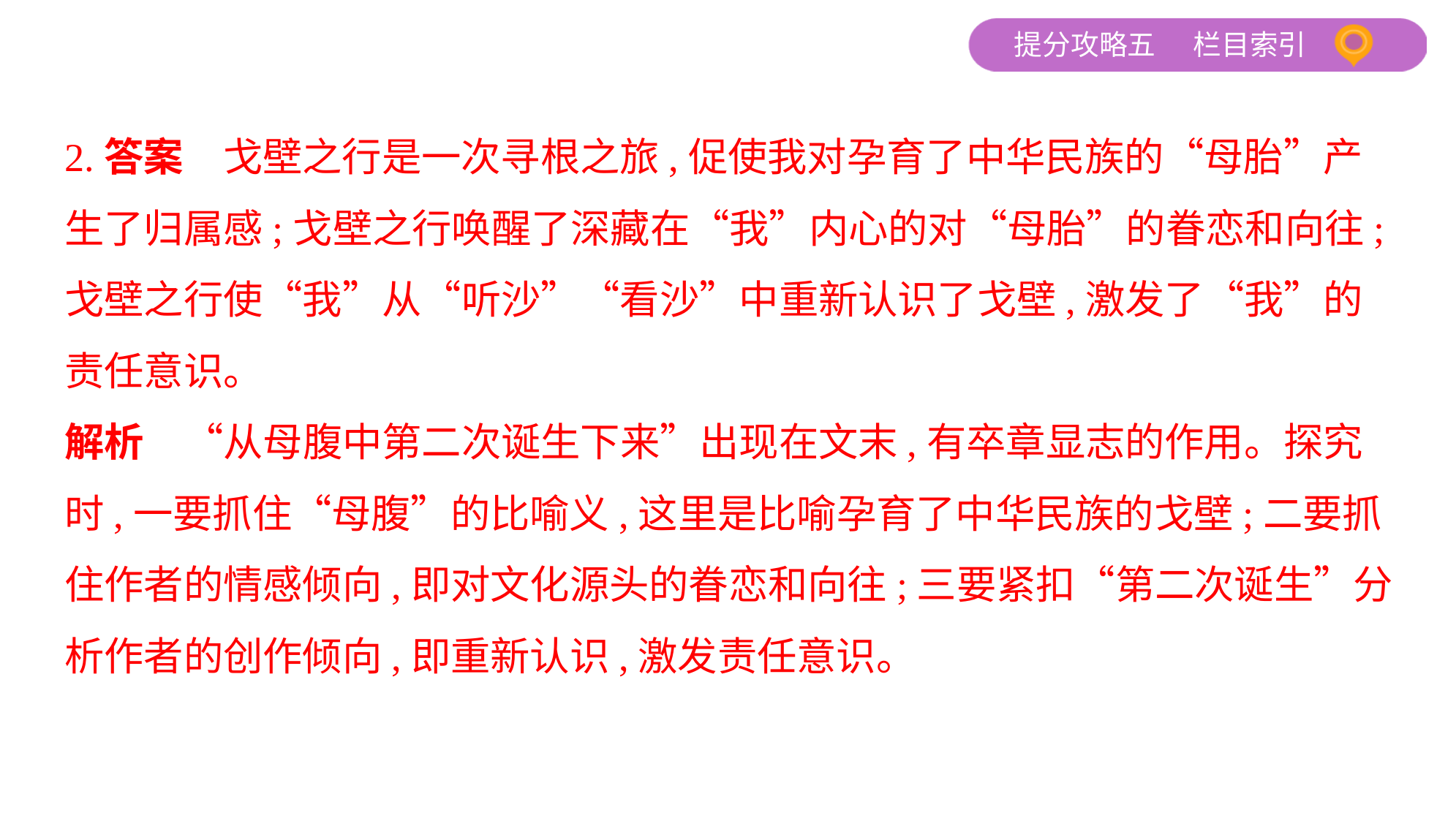

2.答案　戈壁之行是一次寻根之旅,促使我对孕育了中华民族的“母胎”产
生了归属感;戈壁之行唤醒了深藏在“我”内心的对“母胎”的眷恋和向往;
戈壁之行使“我”从“听沙”“看沙”中重新认识了戈壁,激发了“我”的
责任意识。
解析　“从母腹中第二次诞生下来”出现在文末,有卒章显志的作用。探究
时,一要抓住“母腹”的比喻义,这里是比喻孕育了中华民族的戈壁;二要抓
住作者的情感倾向,即对文化源头的眷恋和向往;三要紧扣“第二次诞生”分
析作者的创作倾向,即重新认识,激发责任意识。